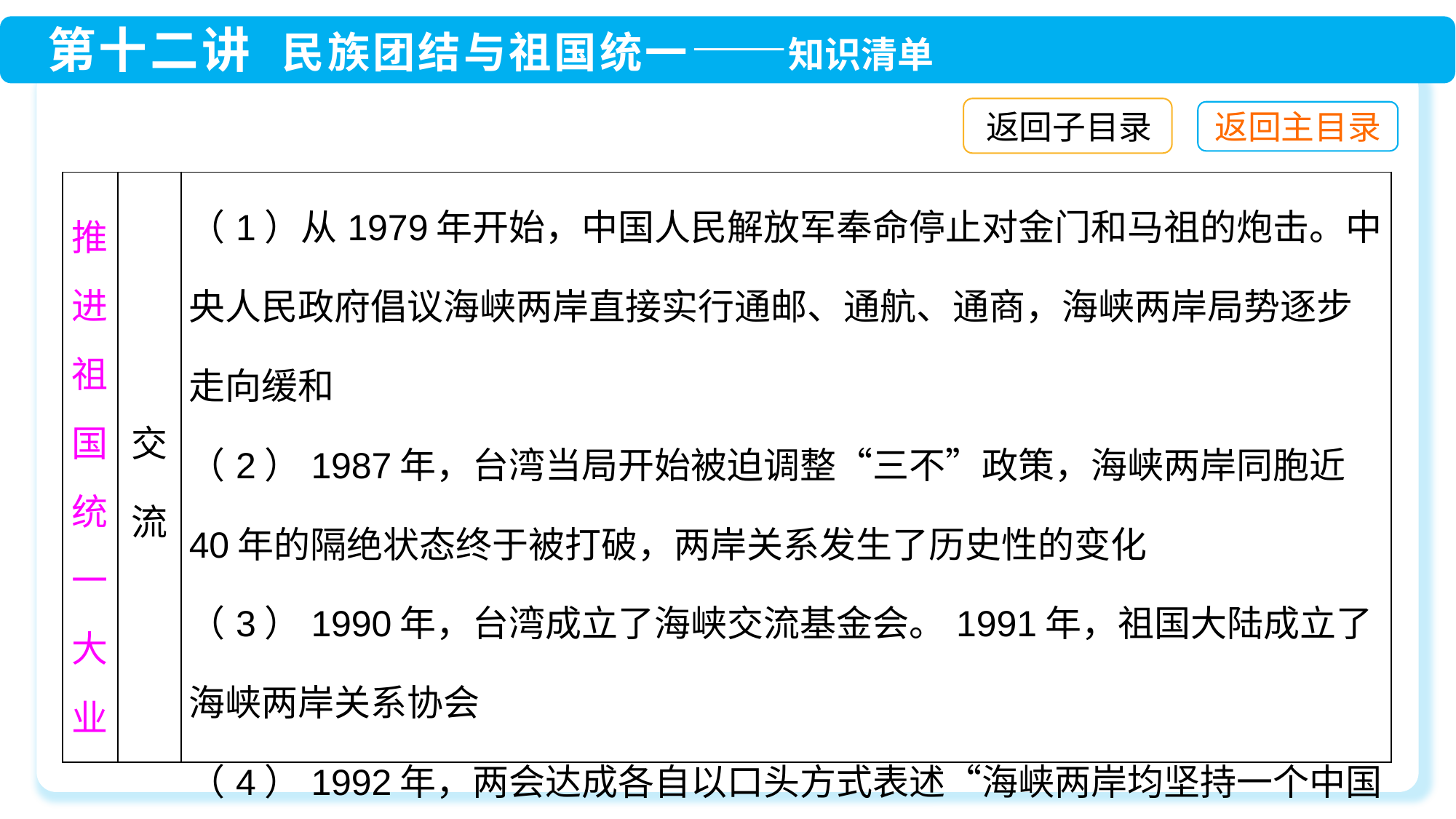

返回子目录
| 推进祖国统一大业 | 交流 | （1）从1979年开始，中国人民解放军奉命停止对金门和马祖的炮击。中央人民政府倡议海峡两岸直接实行通邮、通航、通商，海峡两岸局势逐步走向缓和 （2）1987年，台湾当局开始被迫调整“三不”政策，海峡两岸同胞近40年的隔绝状态终于被打破，两岸关系发生了历史性的变化 （3）1990年，台湾成立了海峡交流基金会。1991年，祖国大陆成立了海峡两岸关系协会 （4）1992年，两会达成各自以口头方式表述“海峡两岸均坚持一个中国原则”的共识，这就是“九二共识” |
| --- | --- | --- |